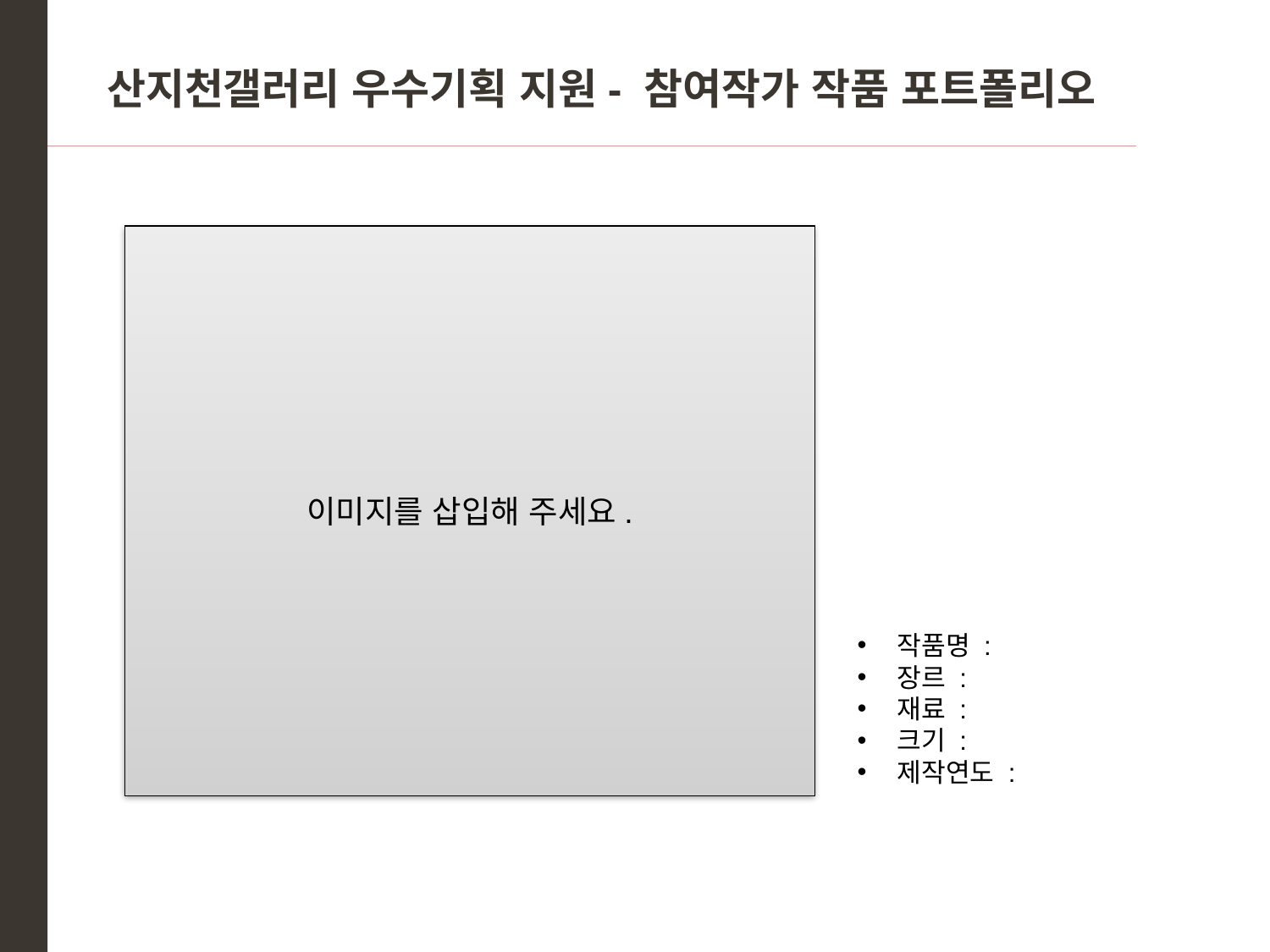

산지천갤러리 우수기획 지원- 참여작가 작품 포트폴리오
이미지를 삽입해 주세요.
작품명 :
장르 :
재료 :
크기 :
제작연도 :